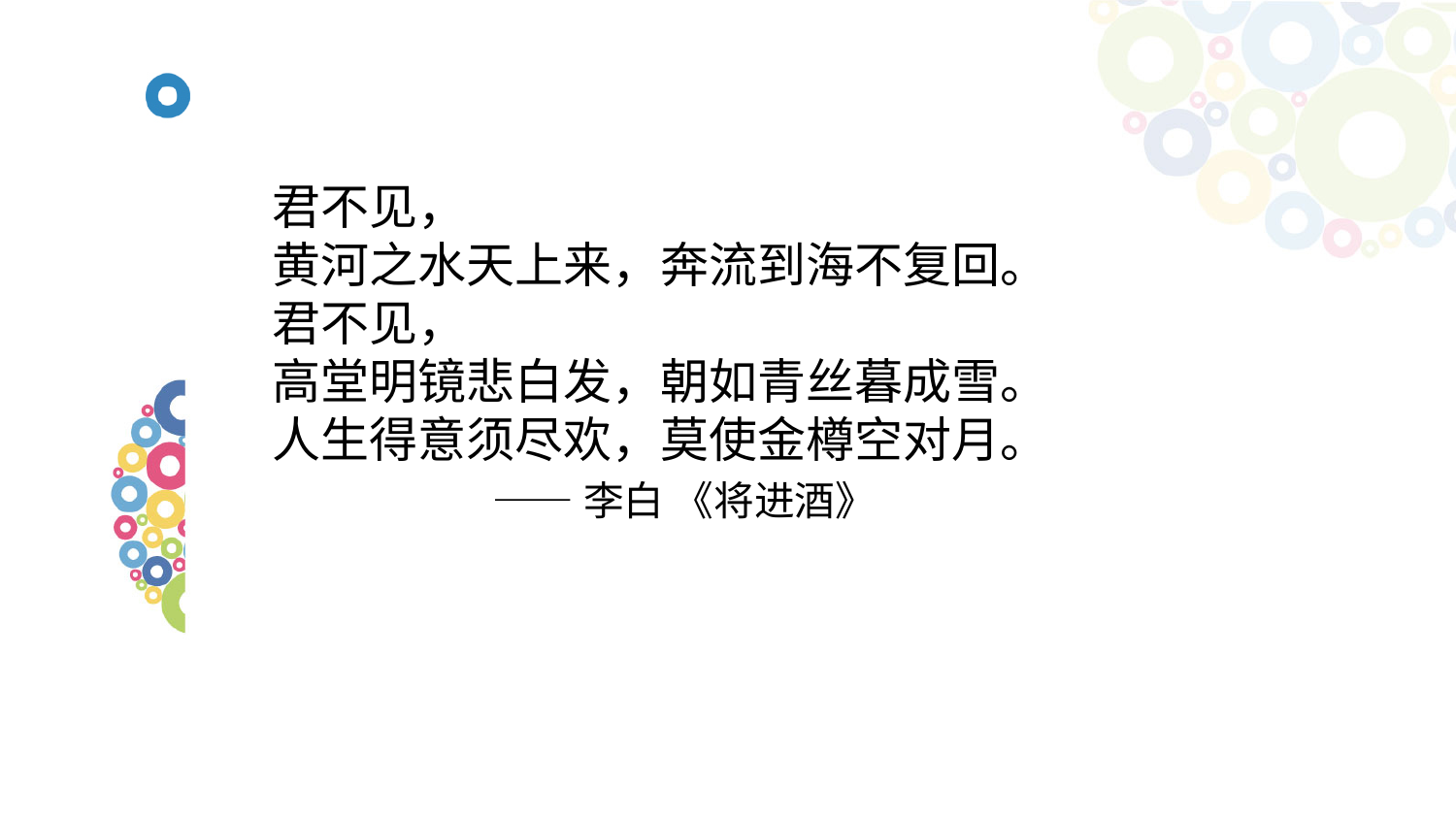

君不见，
黄河之水天上来，奔流到海不复回。
君不见，
高堂明镜悲白发，朝如青丝暮成雪。
人生得意须尽欢，莫使金樽空对月。
                        ——李白 《将进酒》